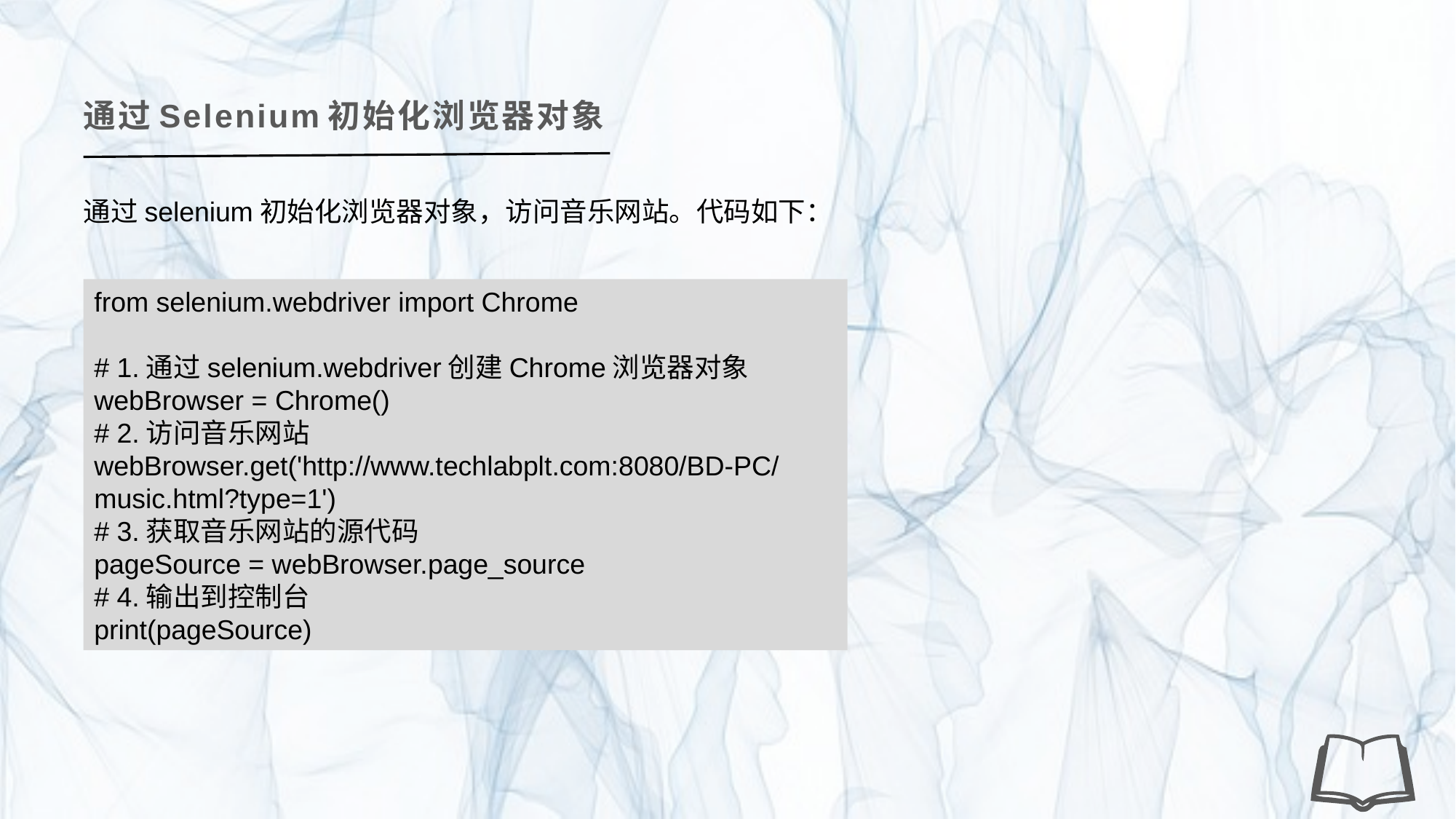

通过Selenium初始化浏览器对象
通过selenium初始化浏览器对象，访问音乐网站。代码如下：
from selenium.webdriver import Chrome

# 1.通过selenium.webdriver创建Chrome浏览器对象
webBrowser = Chrome()
# 2.访问音乐网站
webBrowser.get('http://www.techlabplt.com:8080/BD-PC/music.html?type=1')
# 3.获取音乐网站的源代码
pageSource = webBrowser.page_source
# 4.输出到控制台
print(pageSource)

22